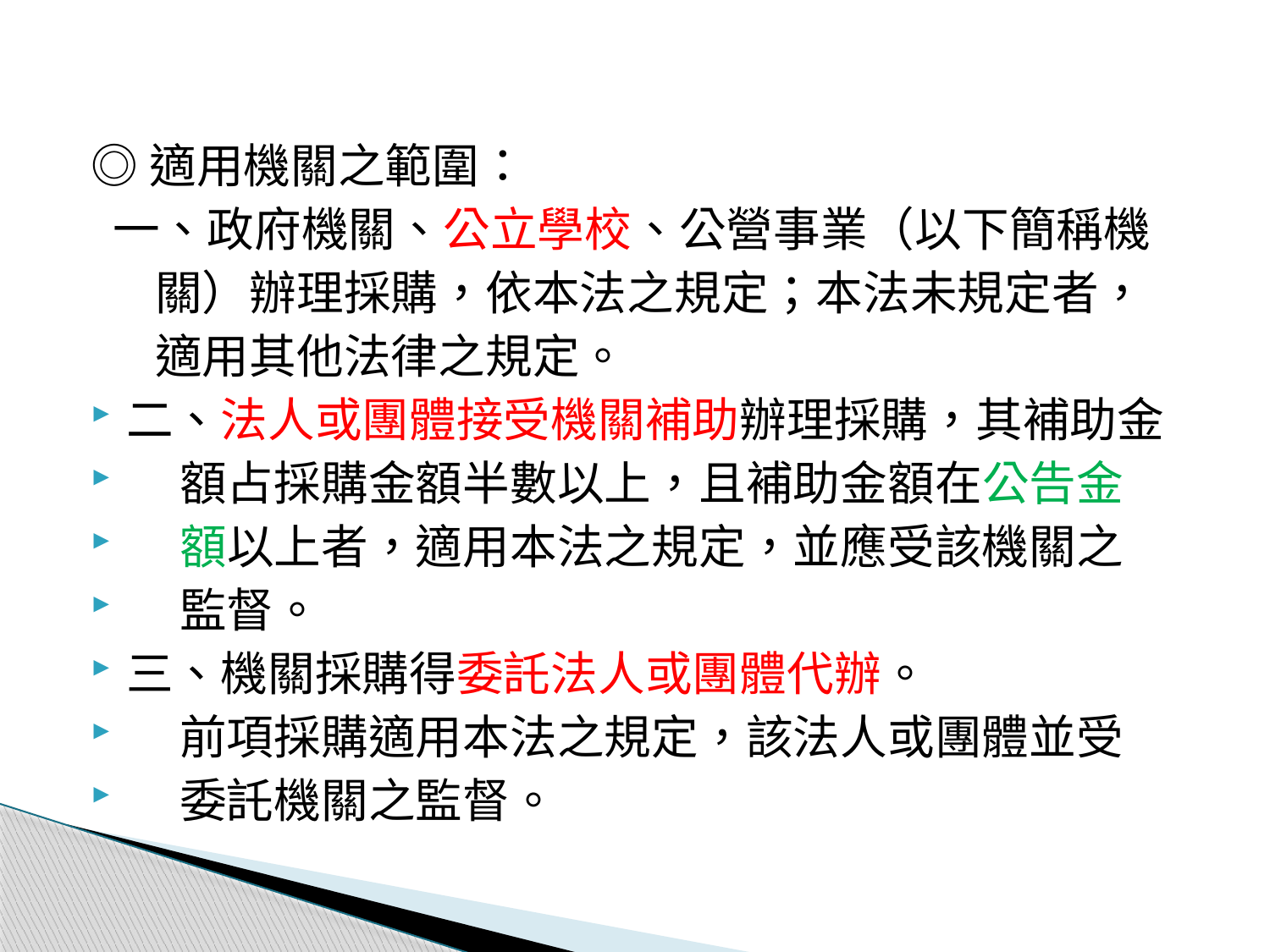

◎適用機關之範圍：
 一、政府機關、公立學校、公營事業（以下簡稱機
     關）辦理採購，依本法之規定；本法未規定者，
     適用其他法律之規定。
二、法人或團體接受機關補助辦理採購，其補助金
    額占採購金額半數以上，且補助金額在公告金
    額以上者，適用本法之規定，並應受該機關之
    監督。
三、機關採購得委託法人或團體代辦。
    前項採購適用本法之規定，該法人或團體並受
    委託機關之監督。